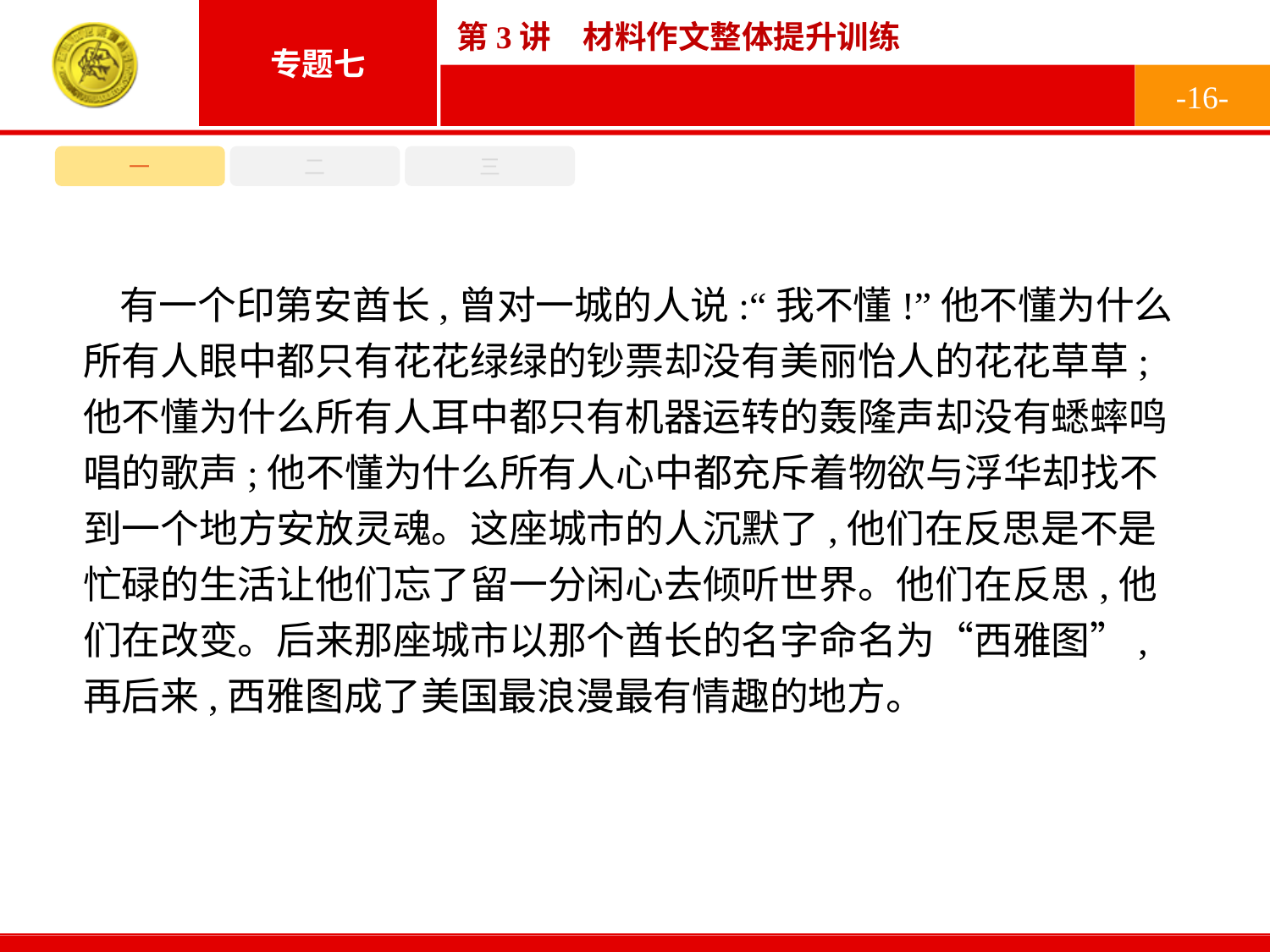

-16-
一
二
三
有一个印第安酋长,曾对一城的人说:“我不懂!”他不懂为什么所有人眼中都只有花花绿绿的钞票却没有美丽怡人的花花草草;他不懂为什么所有人耳中都只有机器运转的轰隆声却没有蟋蟀鸣唱的歌声;他不懂为什么所有人心中都充斥着物欲与浮华却找不到一个地方安放灵魂。这座城市的人沉默了,他们在反思是不是忙碌的生活让他们忘了留一分闲心去倾听世界。他们在反思,他们在改变。后来那座城市以那个酋长的名字命名为“西雅图”,再后来,西雅图成了美国最浪漫最有情趣的地方。